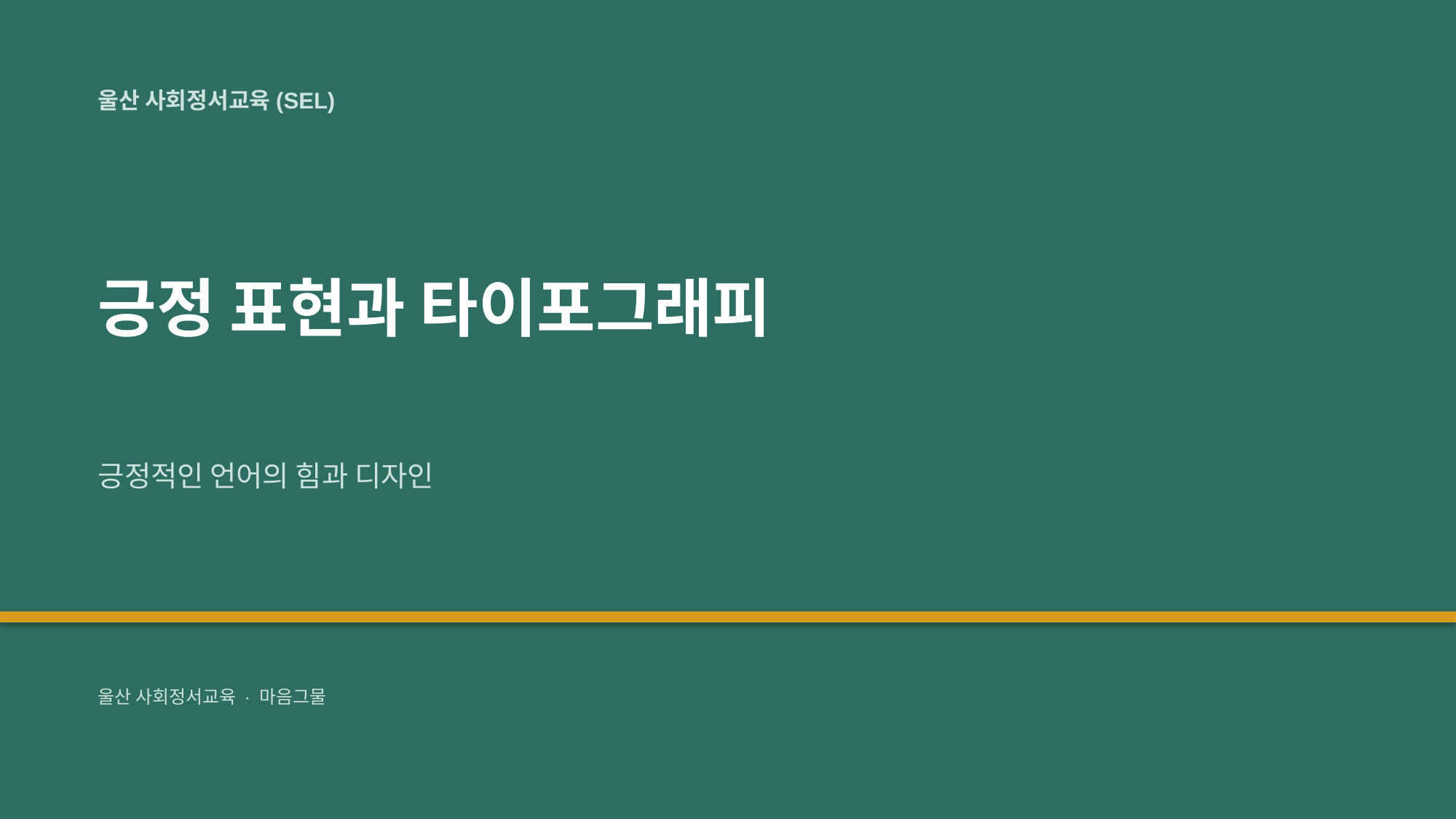

울산 사회정서교육(SEL)
긍정 표현과 타이포그래피
긍정적인 언어의 힘과 디자인

울산 사회정서교육 · 마음그물